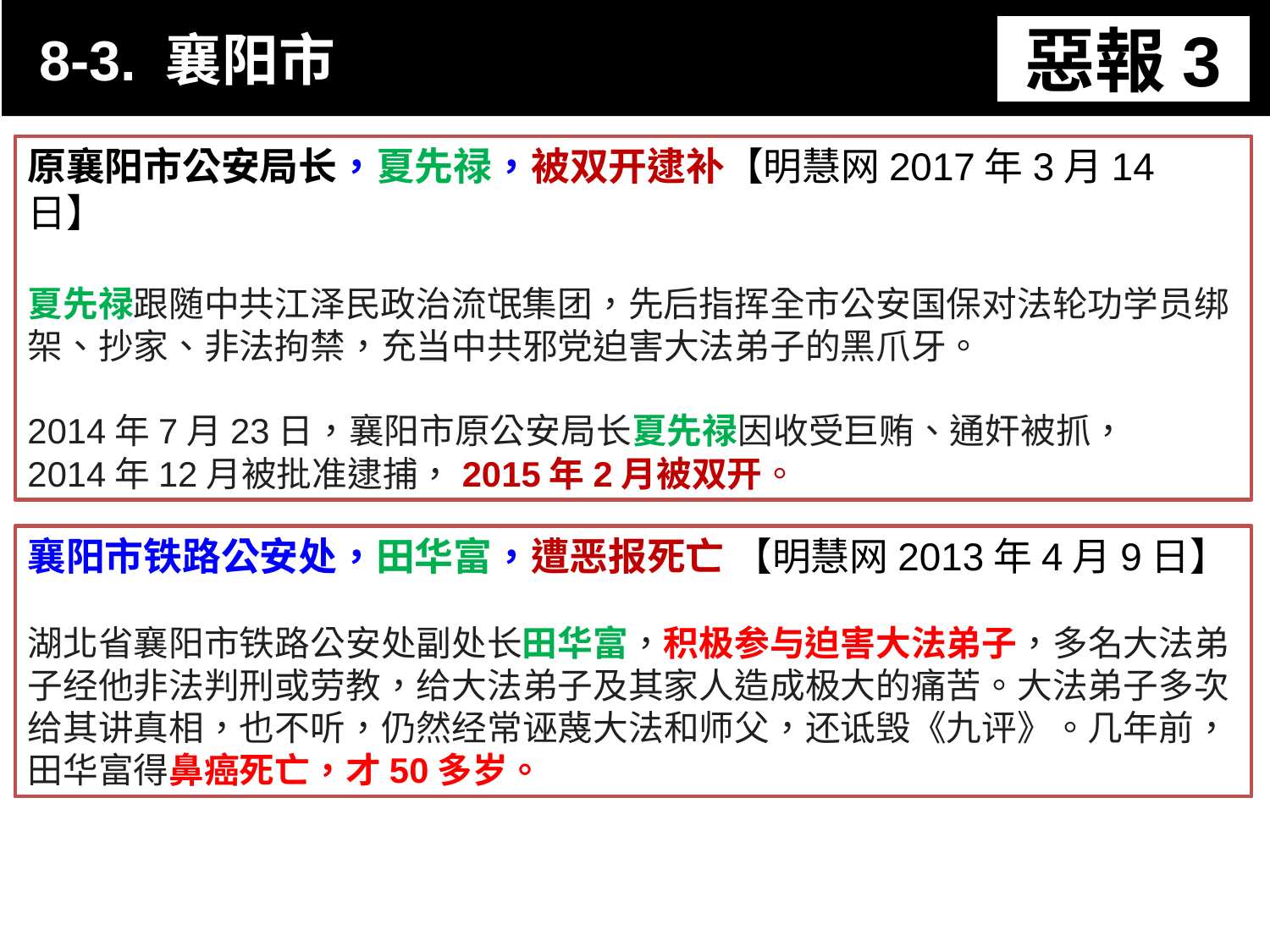

8-3. 襄阳市
惡報3

11-3. XX市官員惡報實例
原襄阳市公安局长，夏先禄，被双开逮补【明慧网2017年3月14日】

夏先禄跟随中共江泽民政治流氓集团，先后指挥全市公安国保对法轮功学员绑架、抄家、非法拘禁，充当中共邪党迫害大法弟子的黑爪牙。

2014年7月23日，襄阳市原公安局长夏先禄因收受巨贿、通奸被抓，
2014年12月被批准逮捕，2015年2月被双开。
襄阳市铁路公安处，田华富，遭恶报死亡 【明慧网2013年4月9日】

湖北省襄阳市铁路公安处副处长田华富，积极参与迫害大法弟子，多名大法弟子经他非法判刑或劳教，给大法弟子及其家人造成极大的痛苦。大法弟子多次给其讲真相，也不听，仍然经常诬蔑大法和师父，还诋毁《九评》。几年前，田华富得鼻癌死亡，才50多岁。